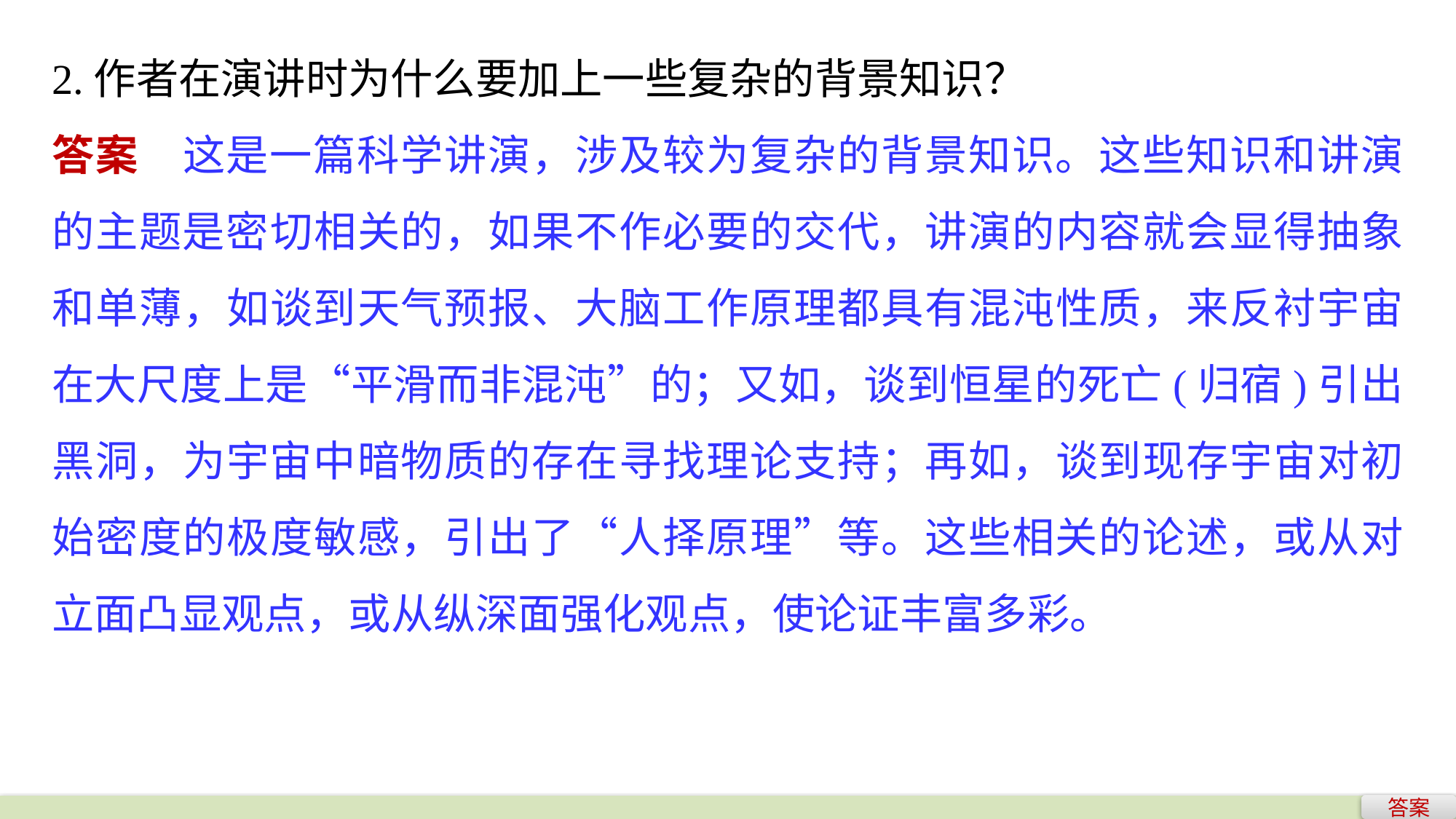

2.作者在演讲时为什么要加上一些复杂的背景知识？
答案　这是一篇科学讲演，涉及较为复杂的背景知识。这些知识和讲演的主题是密切相关的，如果不作必要的交代，讲演的内容就会显得抽象和单薄，如谈到天气预报、大脑工作原理都具有混沌性质，来反衬宇宙在大尺度上是“平滑而非混沌”的；又如，谈到恒星的死亡(归宿)引出黑洞，为宇宙中暗物质的存在寻找理论支持；再如，谈到现存宇宙对初始密度的极度敏感，引出了“人择原理”等。这些相关的论述，或从对立面凸显观点，或从纵深面强化观点，使论证丰富多彩。
答案